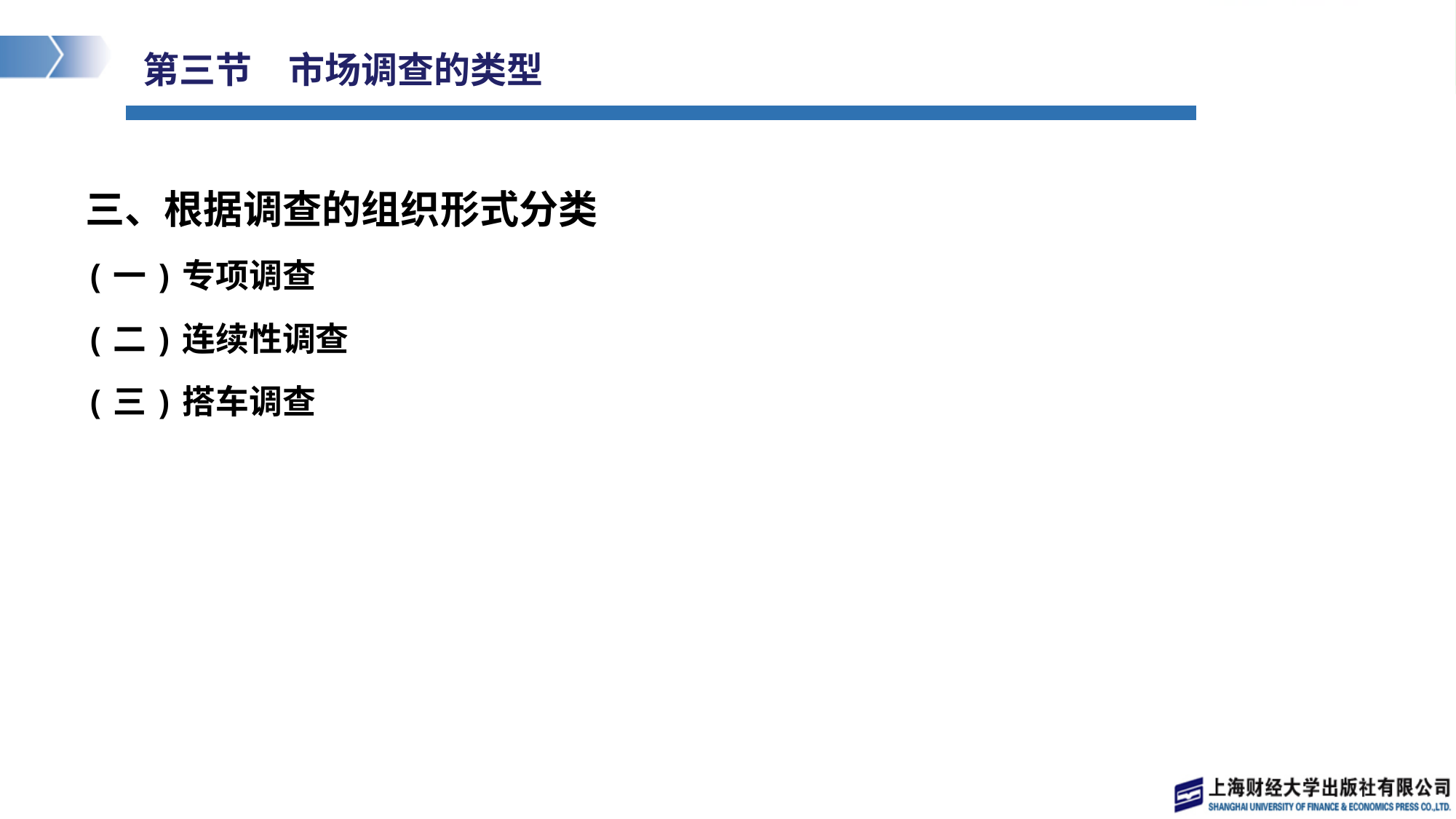

# 第三节　市场调查的类型
三、根据调查的组织形式分类
(一)专项调查
(二)连续性调查
(三)搭车调查